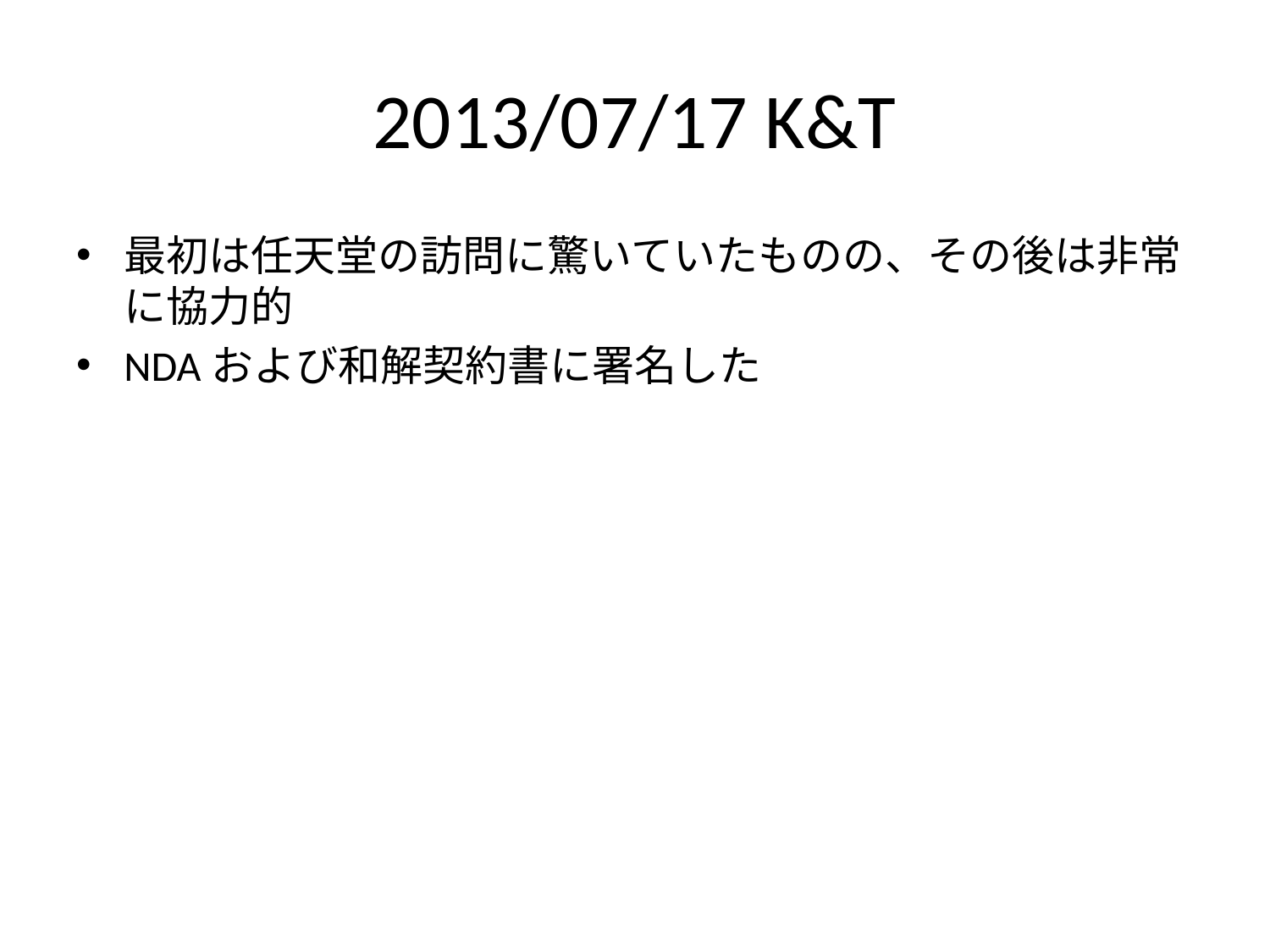

# 2013/07/17 K&T
最初は任天堂の訪問に驚いていたものの、その後は非常に協力的
NDAおよび和解契約書に署名した